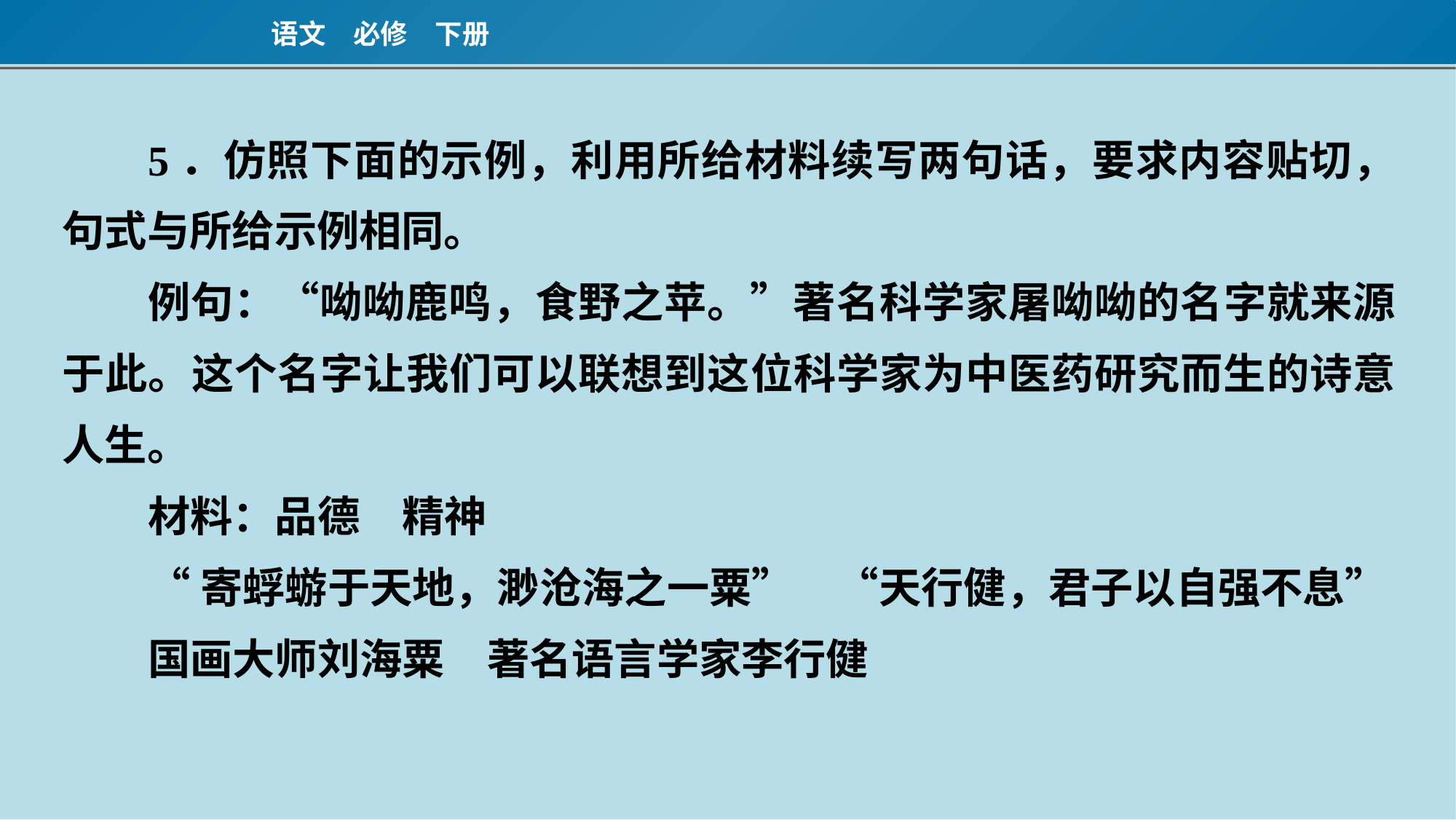

5．仿照下面的示例，利用所给材料续写两句话，要求内容贴切，句式与所给示例相同。
例句：“呦呦鹿鸣，食野之苹。”著名科学家屠呦呦的名字就来源于此。这个名字让我们可以联想到这位科学家为中医药研究而生的诗意人生。
材料：品德　精神
“寄蜉蝣于天地，渺沧海之一粟”　“天行健，君子以自强不息”
国画大师刘海粟　著名语言学家李行健